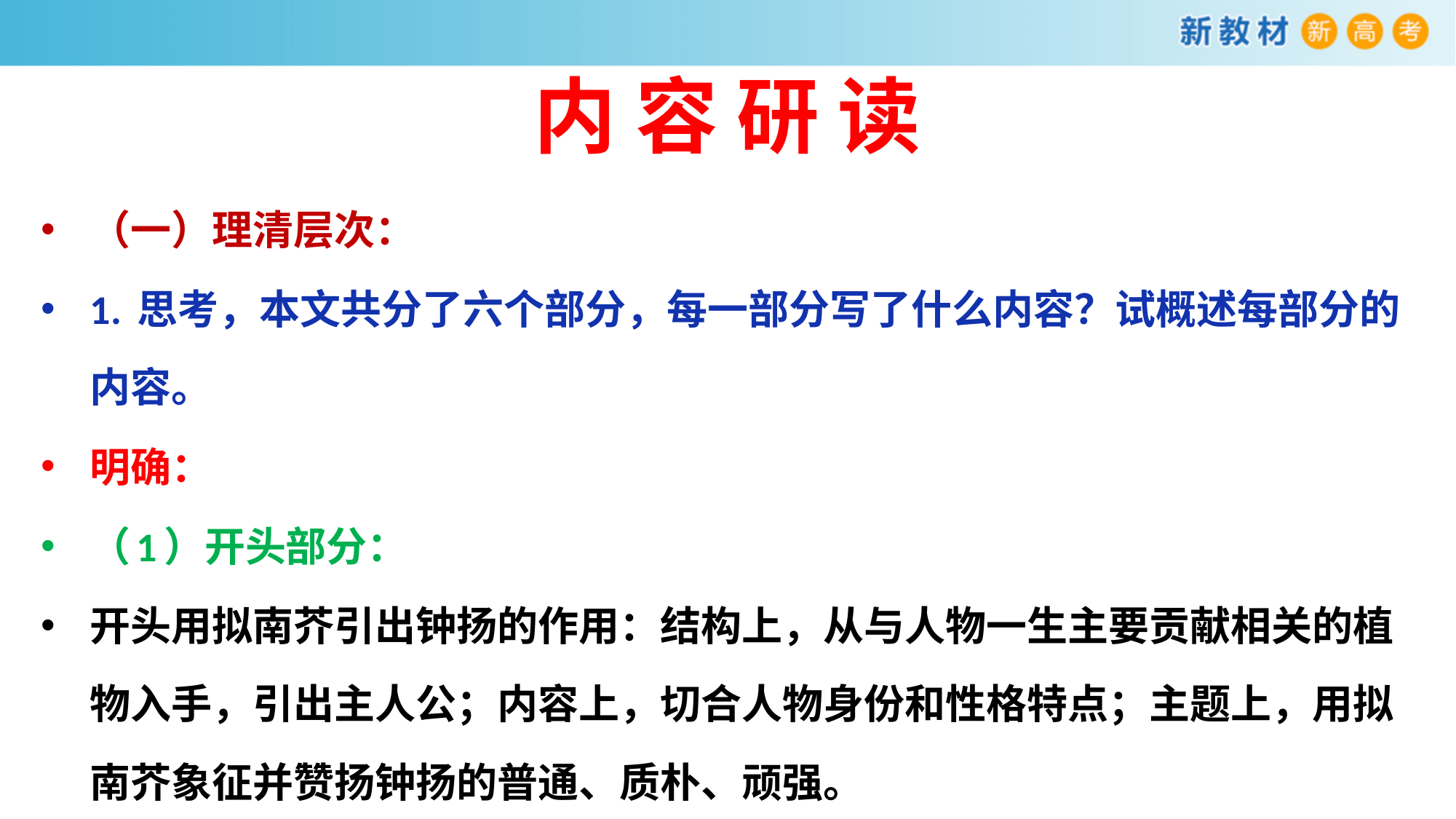

# 内 容 研 读
（一）理清层次：
1. 思考，本文共分了六个部分，每一部分写了什么内容？试概述每部分的内容。
明确：
（1）开头部分：
开头用拟南芥引出钟扬的作用：结构上，从与人物一生主要贡献相关的植物入手，引出主人公；内容上，切合人物身份和性格特点；主题上，用拟南芥象征并赞扬钟扬的普通、质朴、顽强。